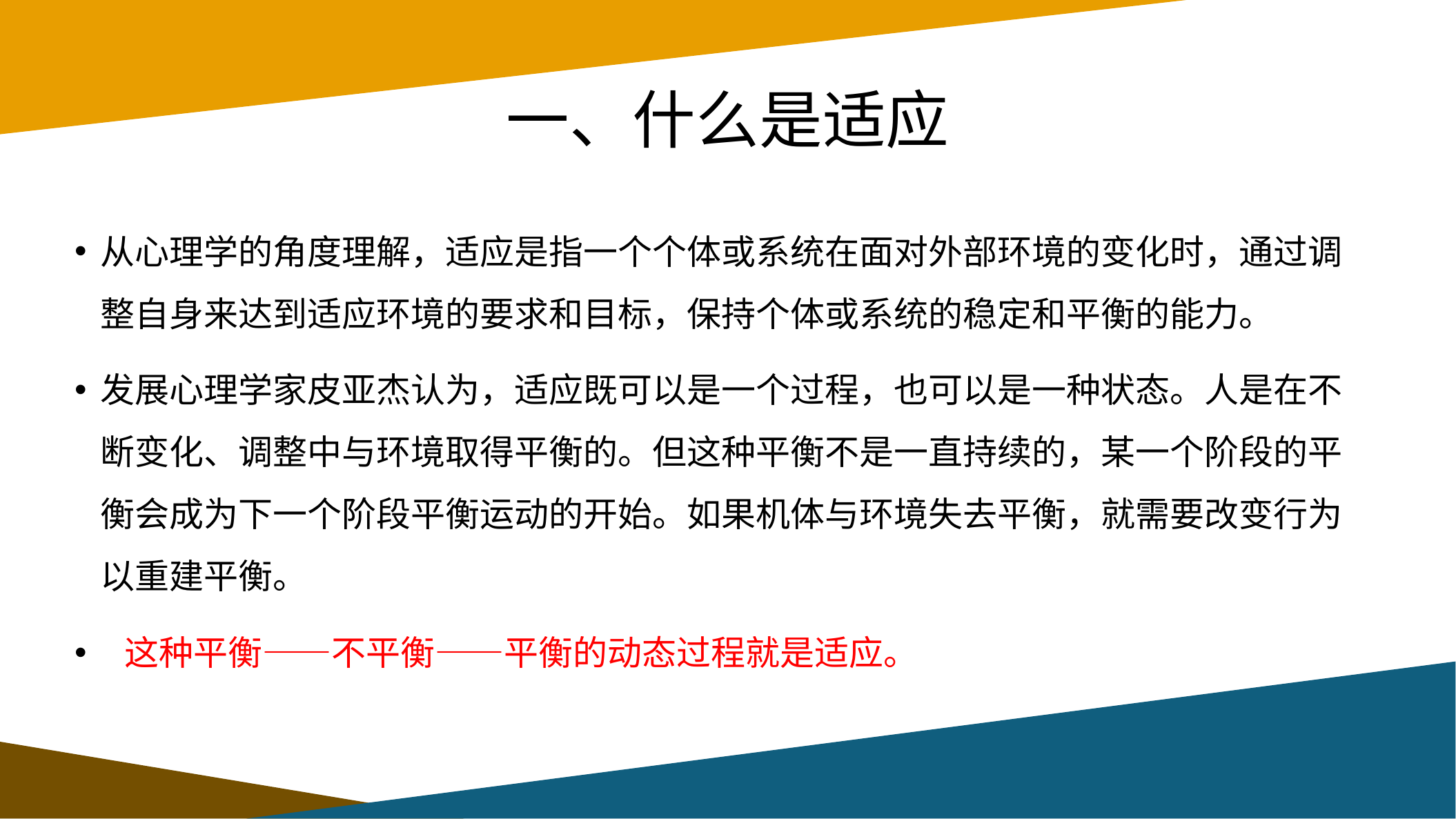

# 一、什么是适应
从心理学的角度理解，适应是指一个个体或系统在面对外部环境的变化时，通过调整自身来达到适应环境的要求和目标，保持个体或系统的稳定和平衡的能力。
发展心理学家皮亚杰认为，适应既可以是一个过程，也可以是一种状态。人是在不断变化、调整中与环境取得平衡的。但这种平衡不是一直持续的，某一个阶段的平衡会成为下一个阶段平衡运动的开始。如果机体与环境失去平衡，就需要改变行为以重建平衡。
  这种平衡——不平衡——平衡的动态过程就是适应。